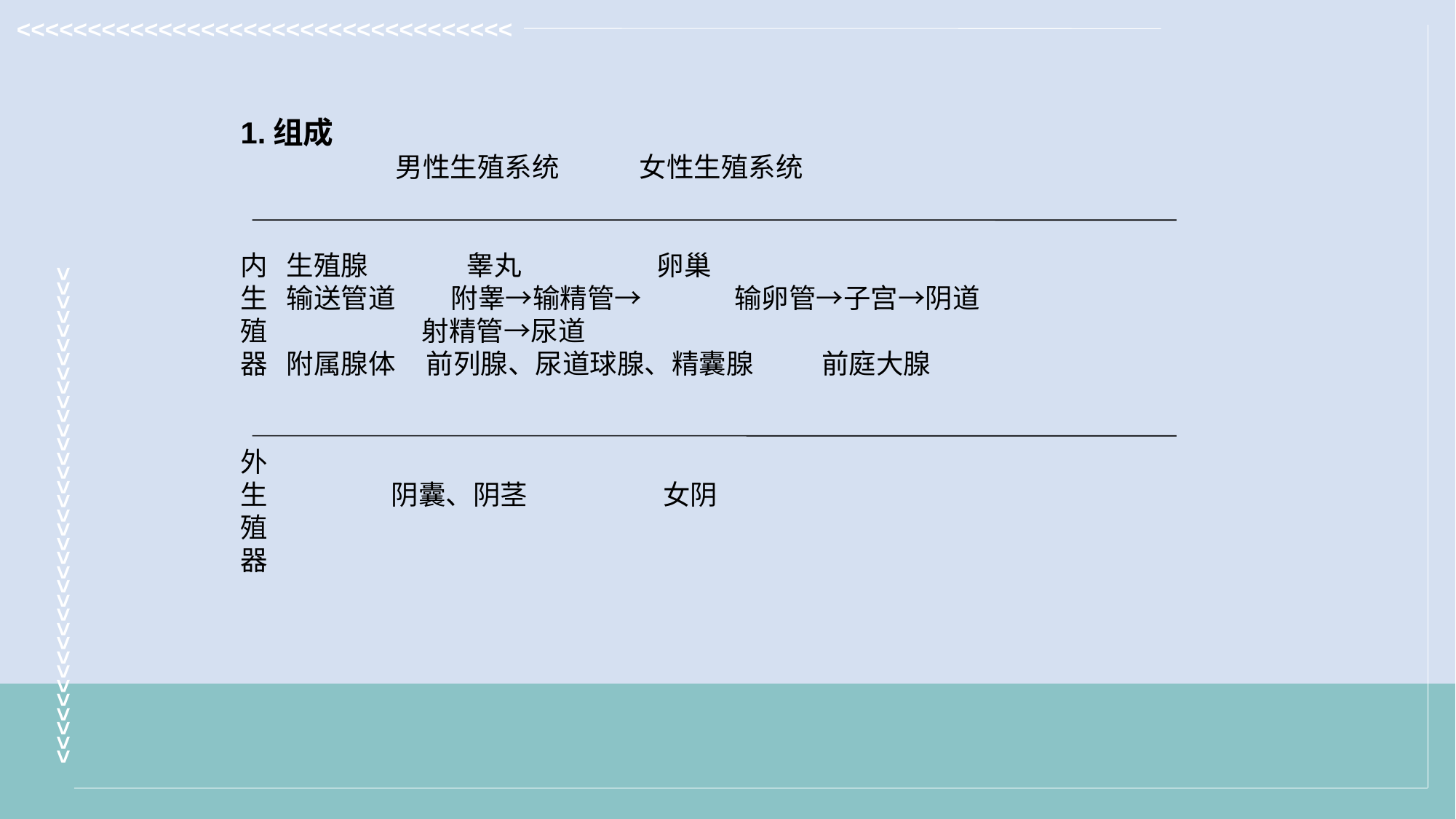

1.组成
                        男性生殖系统             女性生殖系统

内   生殖腺                睾丸                      卵巢
生   输送管道         附睾→输精管→               输卵管→子宫→阴道
殖                         射精管→尿道
器   附属腺体     前列腺、尿道球腺、精囊腺           前庭大腺

外
生                    阴囊、阴茎                      女阴
殖
器